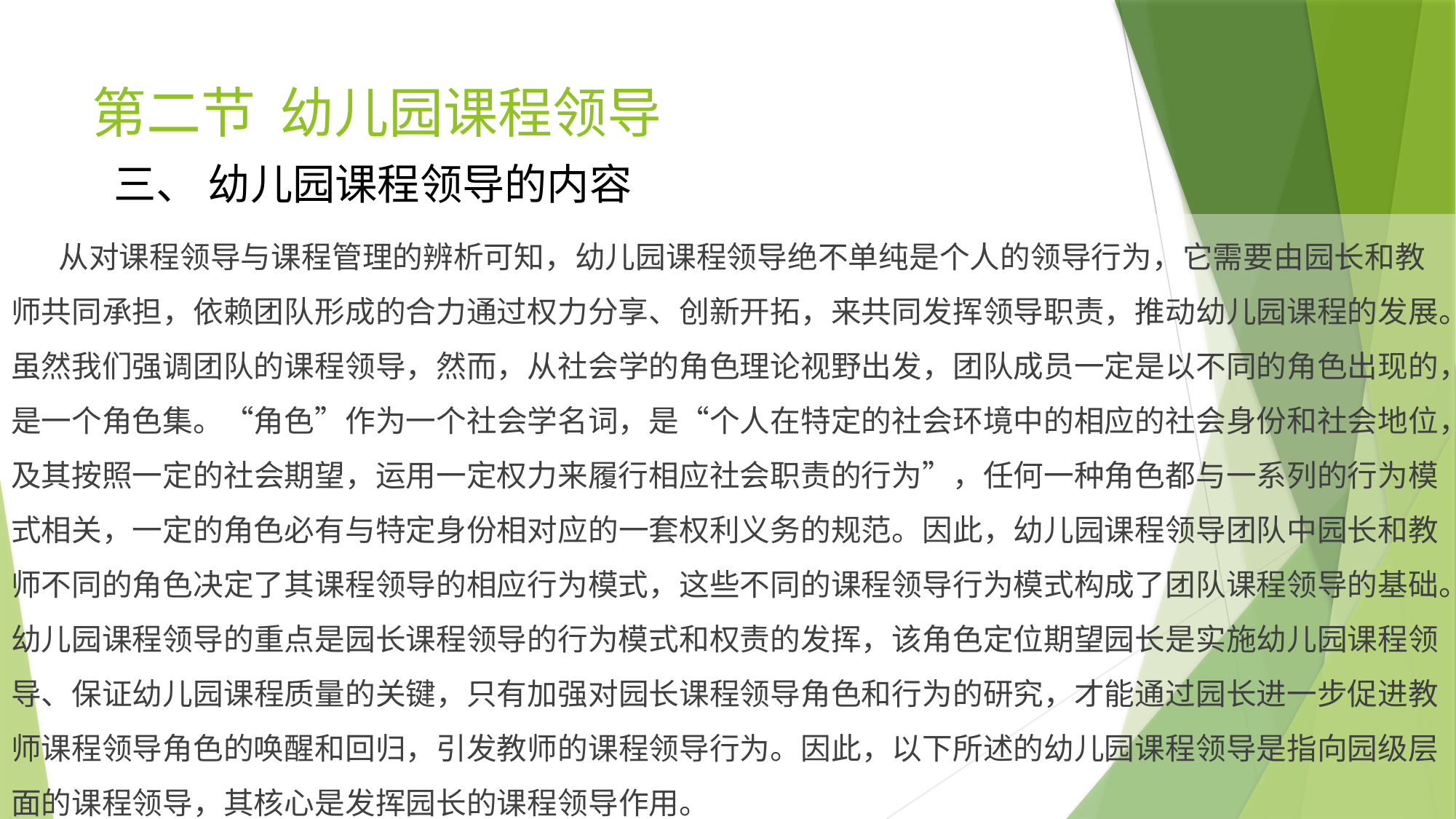

# 第二节  幼儿园课程领导
三、 幼儿园课程领导的内容
      从对课程领导与课程管理的辨析可知，幼儿园课程领导绝不单纯是个人的领导行为，它需要由园长和教师共同承担，依赖团队形成的合力通过权力分享、创新开拓，来共同发挥领导职责，推动幼儿园课程的发展。虽然我们强调团队的课程领导，然而，从社会学的角色理论视野出发，团队成员一定是以不同的角色出现的，是一个角色集。“角色”作为一个社会学名词，是“个人在特定的社会环境中的相应的社会身份和社会地位，及其按照一定的社会期望，运用一定权力来履行相应社会职责的行为”，任何一种角色都与一系列的行为模式相关，一定的角色必有与特定身份相对应的一套权利义务的规范。因此，幼儿园课程领导团队中园长和教师不同的角色决定了其课程领导的相应行为模式，这些不同的课程领导行为模式构成了团队课程领导的基础。幼儿园课程领导的重点是园长课程领导的行为模式和权责的发挥，该角色定位期望园长是实施幼儿园课程领导、保证幼儿园课程质量的关键，只有加强对园长课程领导角色和行为的研究，才能通过园长进一步促进教师课程领导角色的唤醒和回归，引发教师的课程领导行为。因此，以下所述的幼儿园课程领导是指向园级层面的课程领导，其核心是发挥园长的课程领导作用。